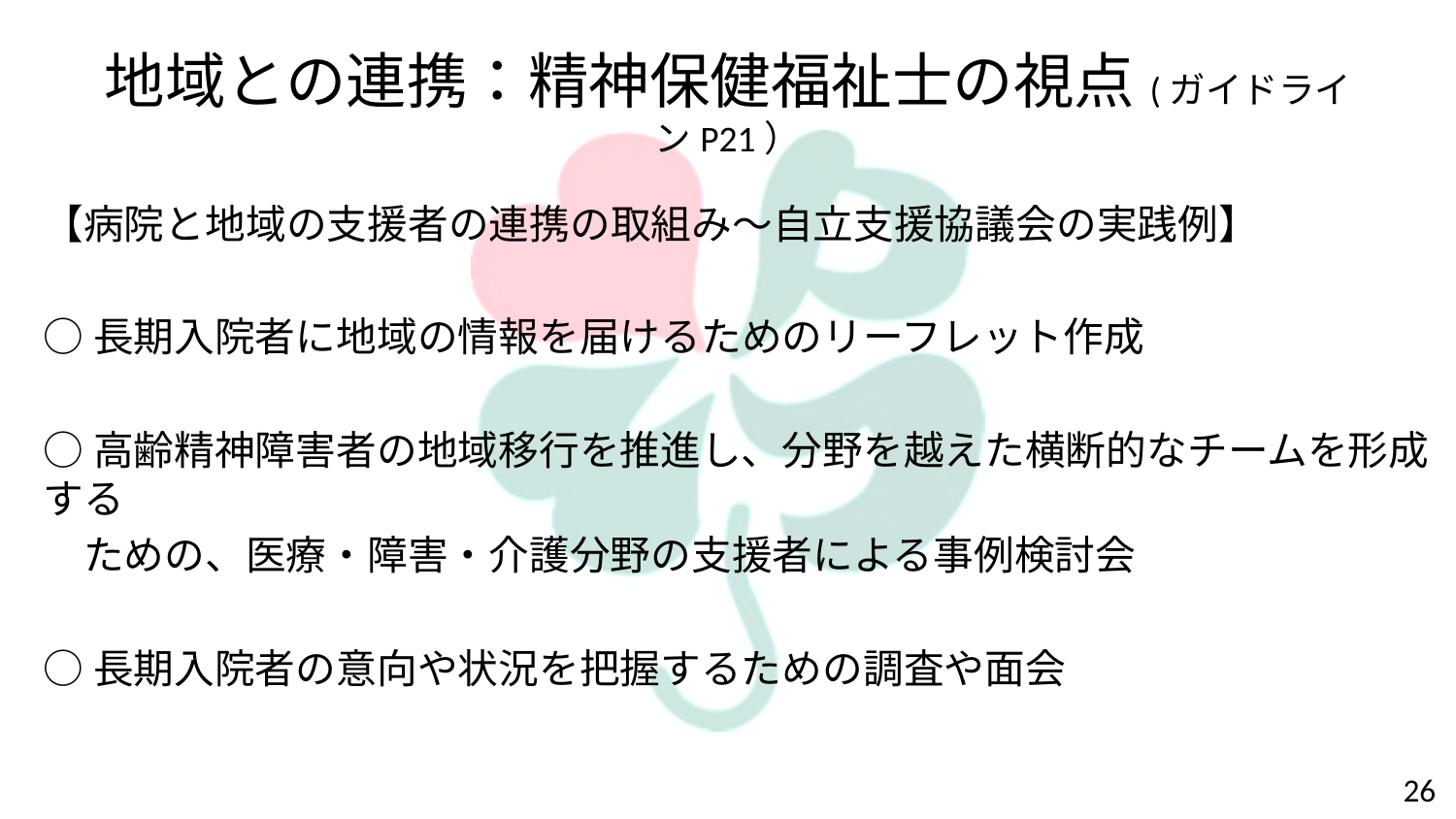

# 地域との連携：精神保健福祉士の視点(ガイドラインP21）
【病院と地域の支援者の連携の取組み～自立支援協議会の実践例】

○長期入院者に地域の情報を届けるためのリーフレット作成

○高齢精神障害者の地域移行を推進し、分野を越えた横断的なチームを形成する
　ための、医療・障害・介護分野の支援者による事例検討会

○長期入院者の意向や状況を把握するための調査や面会
26